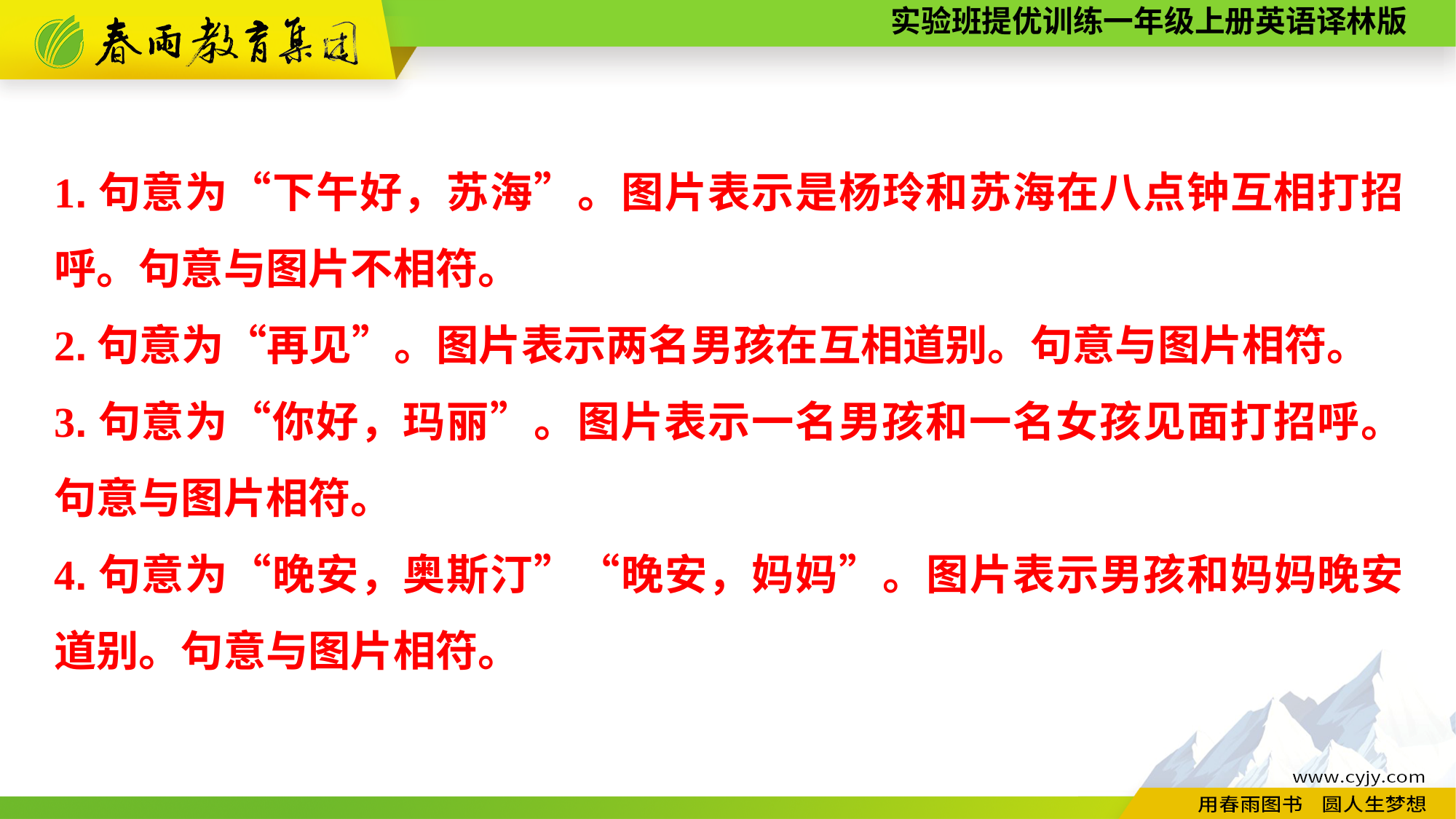

1.句意为“下午好，苏海”。图片表示是杨玲和苏海在八点钟互相打招呼。句意与图片不相符。
2.句意为“再见”。图片表示两名男孩在互相道别。句意与图片相符。
3.句意为“你好，玛丽”。图片表示一名男孩和一名女孩见面打招呼。句意与图片相符。
4.句意为“晚安，奥斯汀”“晚安，妈妈”。图片表示男孩和妈妈晚安道别。句意与图片相符。